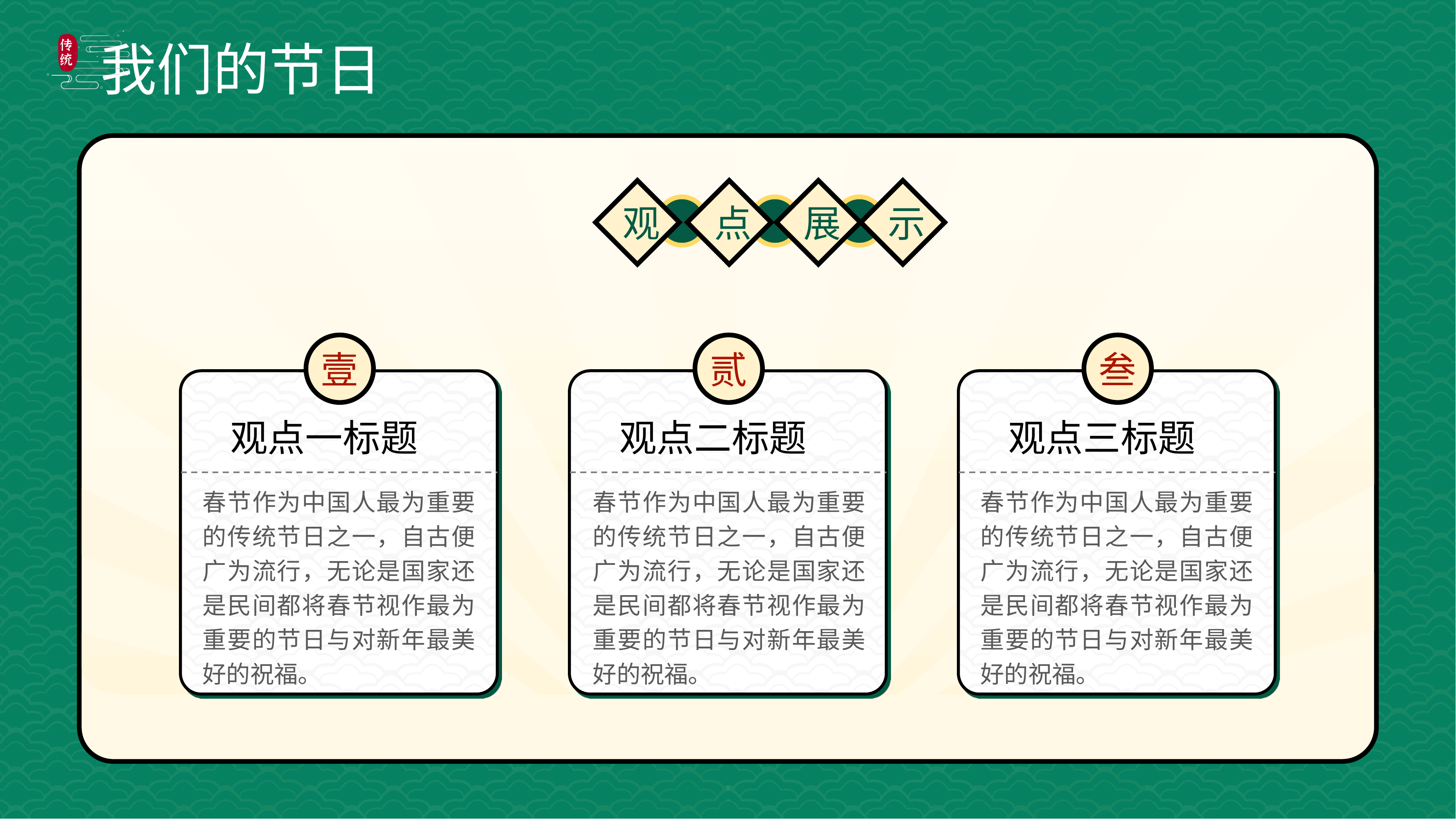

观
点
展
示

壹

观点一标题
春节作为中国人最为重要的传统节日之一，自古便广为流行，无论是国家还是民间都将春节视作最为重要的节日与对新年最美好的祝福。
贰

观点二标题
春节作为中国人最为重要的传统节日之一，自古便广为流行，无论是国家还是民间都将春节视作最为重要的节日与对新年最美好的祝福。
叁

观点三标题
春节作为中国人最为重要的传统节日之一，自古便广为流行，无论是国家还是民间都将春节视作最为重要的节日与对新年最美好的祝福。